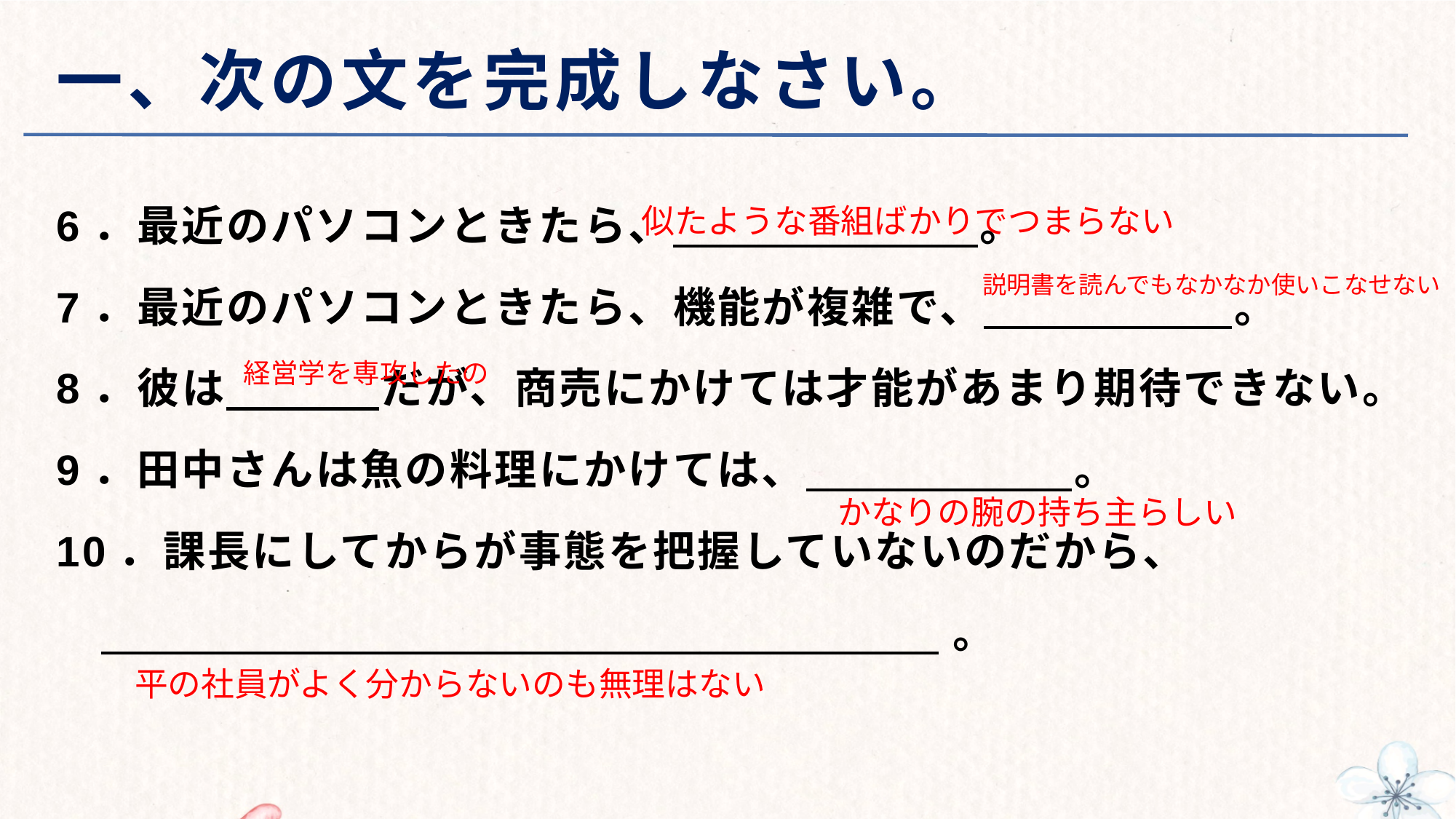

# 一、次の文を完成しなさい。
 似たような番組ばかりでつまらない
6．最近のパソコンときたら、                      　。
7．最近のパソコンときたら、機能が複雑で、      　　　　。
8．彼は             だが、商売にかけては才能があまり期待できない。
9．田中さんは魚の料理にかけては、               　　。
10．課長にしてからが事態を把握していないのだから、
　　　　　　　　　　　　　　　　　　 　   。
説明書を読んでもなかなか使いこなせない
経営学を専攻したの
かなりの腕の持ち主らしい
平の社員がよく分からないのも無理はない